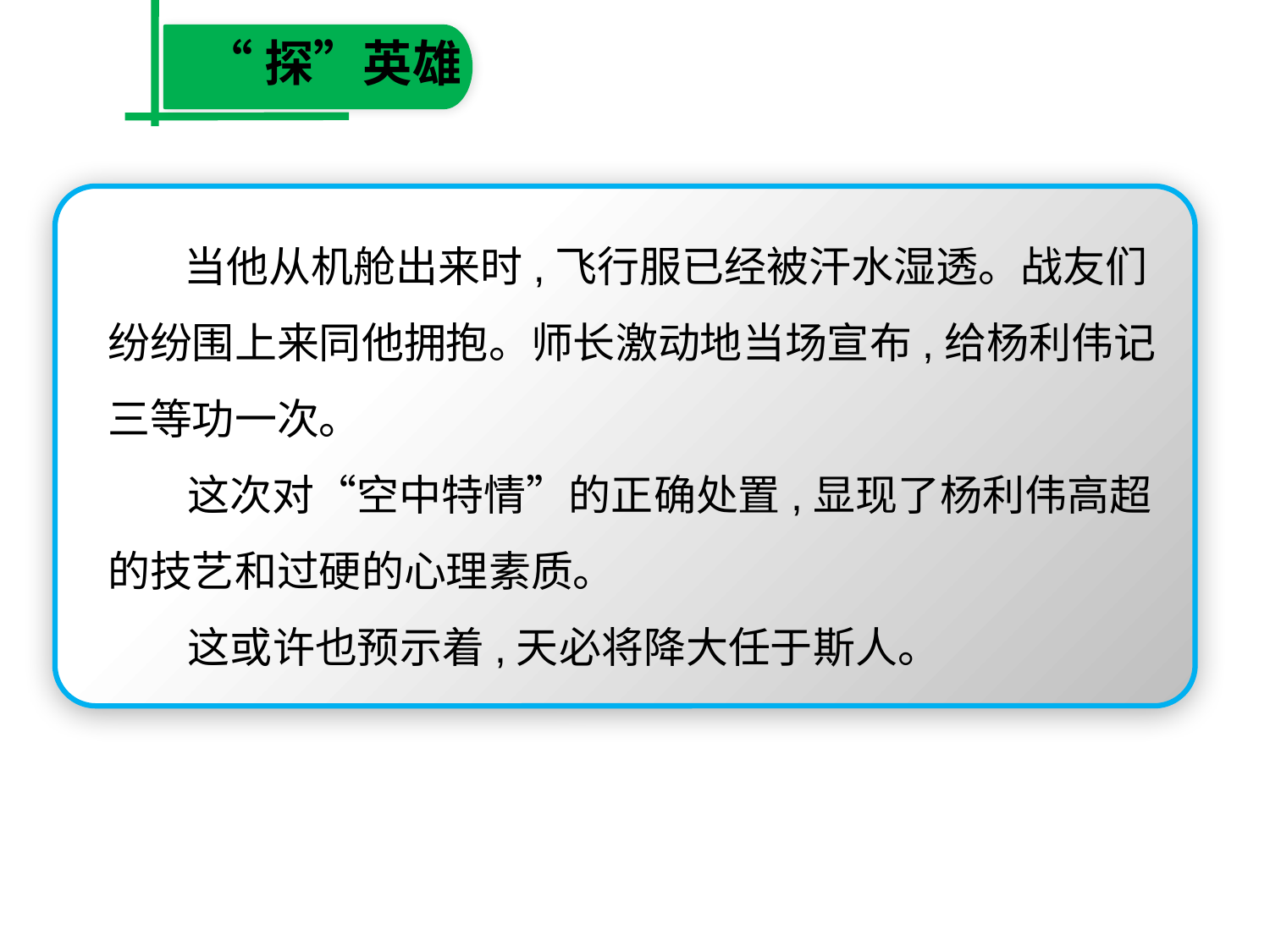

“探”英雄

       当他从机舱出来时,飞行服已经被汗水湿透。战友们纷纷围上来同他拥抱。师长激动地当场宣布,给杨利伟记三等功一次。
　    这次对“空中特情”的正确处置,显现了杨利伟高超的技艺和过硬的心理素质。
　    这或许也预示着,天必将降大任于斯人。